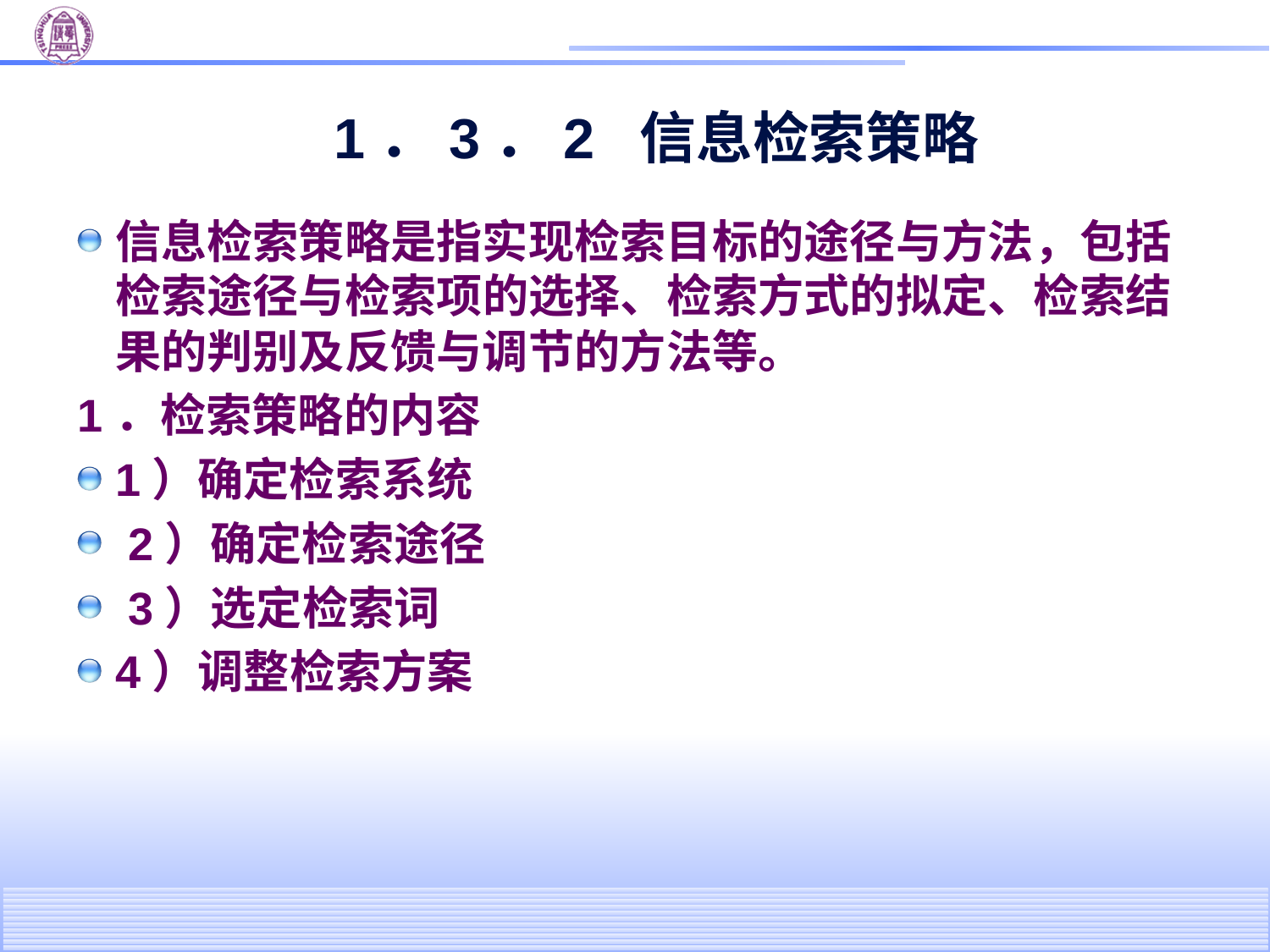

# 1．3．2  信息检索策略
信息检索策略是指实现检索目标的途径与方法，包括检索途径与检索项的选择、检索方式的拟定、检索结果的判别及反馈与调节的方法等。
1．检索策略的内容
1）确定检索系统
 2）确定检索途径
 3）选定检索词
4）调整检索方案